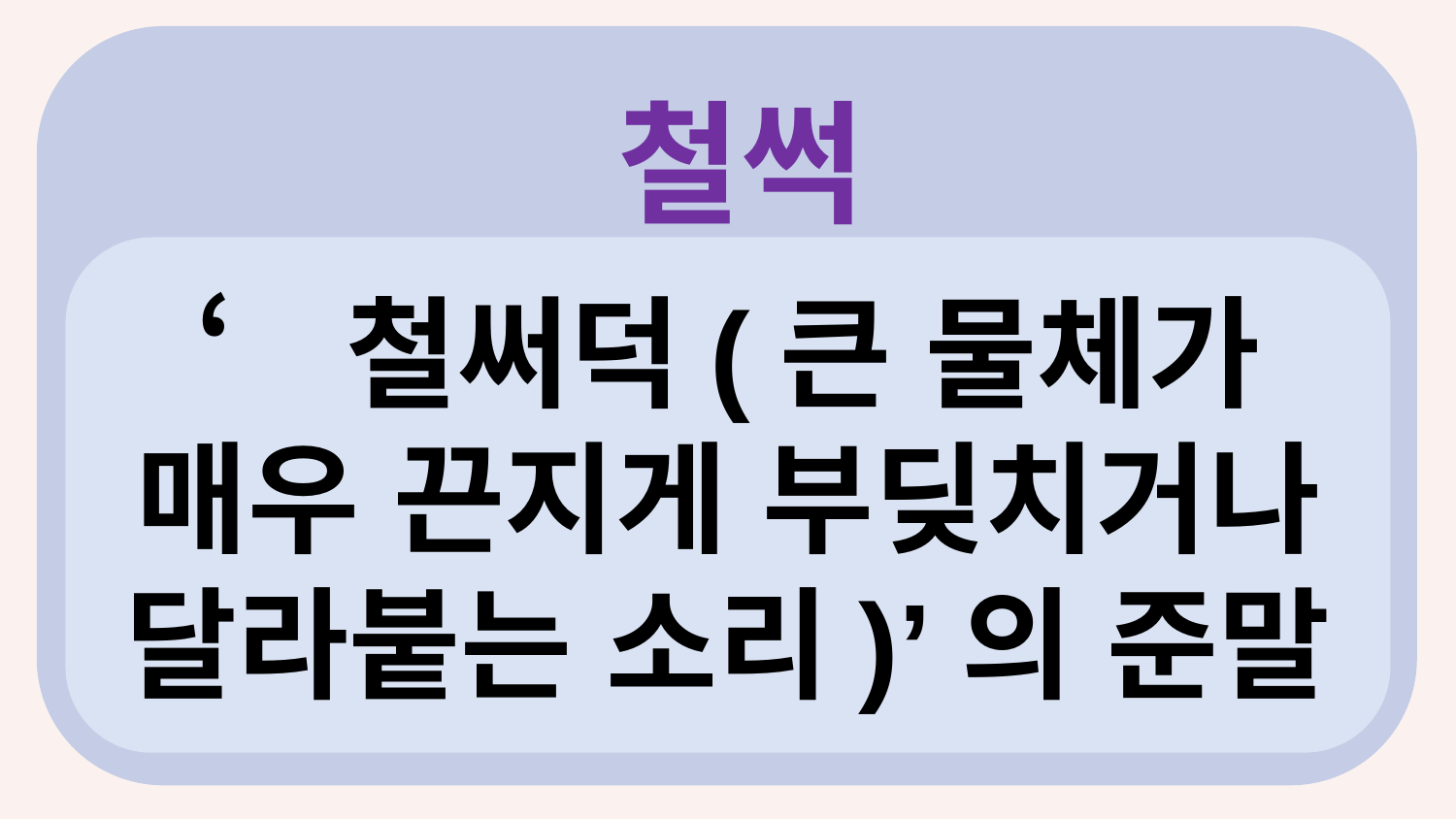

철썩

?

‘철써덕(큰 물체가 매우 끈지게 부딪치거나 달라붙는 소리)’의 준말